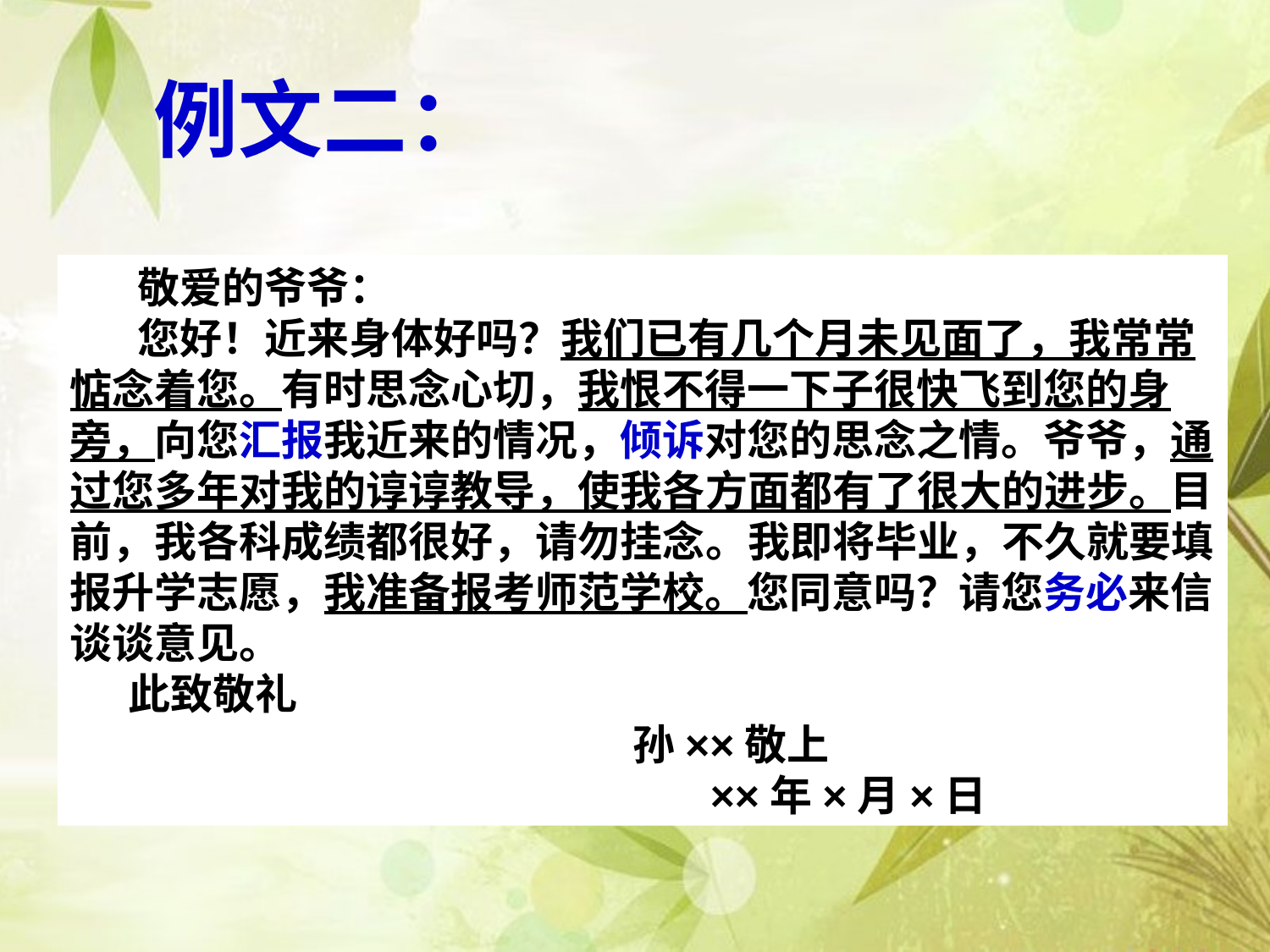

例文二：
      敬爱的爷爷：
      您好！近来身体好吗？我们已有几个月未见面了，我常常惦念着您。有时思念心切，我恨不得一下子很快飞到您的身旁，向您汇报我近来的情况，倾诉对您的思念之情。爷爷，通过您多年对我的谆谆教导，使我各方面都有了很大的进步。目前，我各科成绩都很好，请勿挂念。我即将毕业，不久就要填报升学志愿，我准备报考师范学校。您同意吗？请您务必来信谈谈意见。
     此致敬礼
                                                          孙××敬上
                                                      ××年×月×日